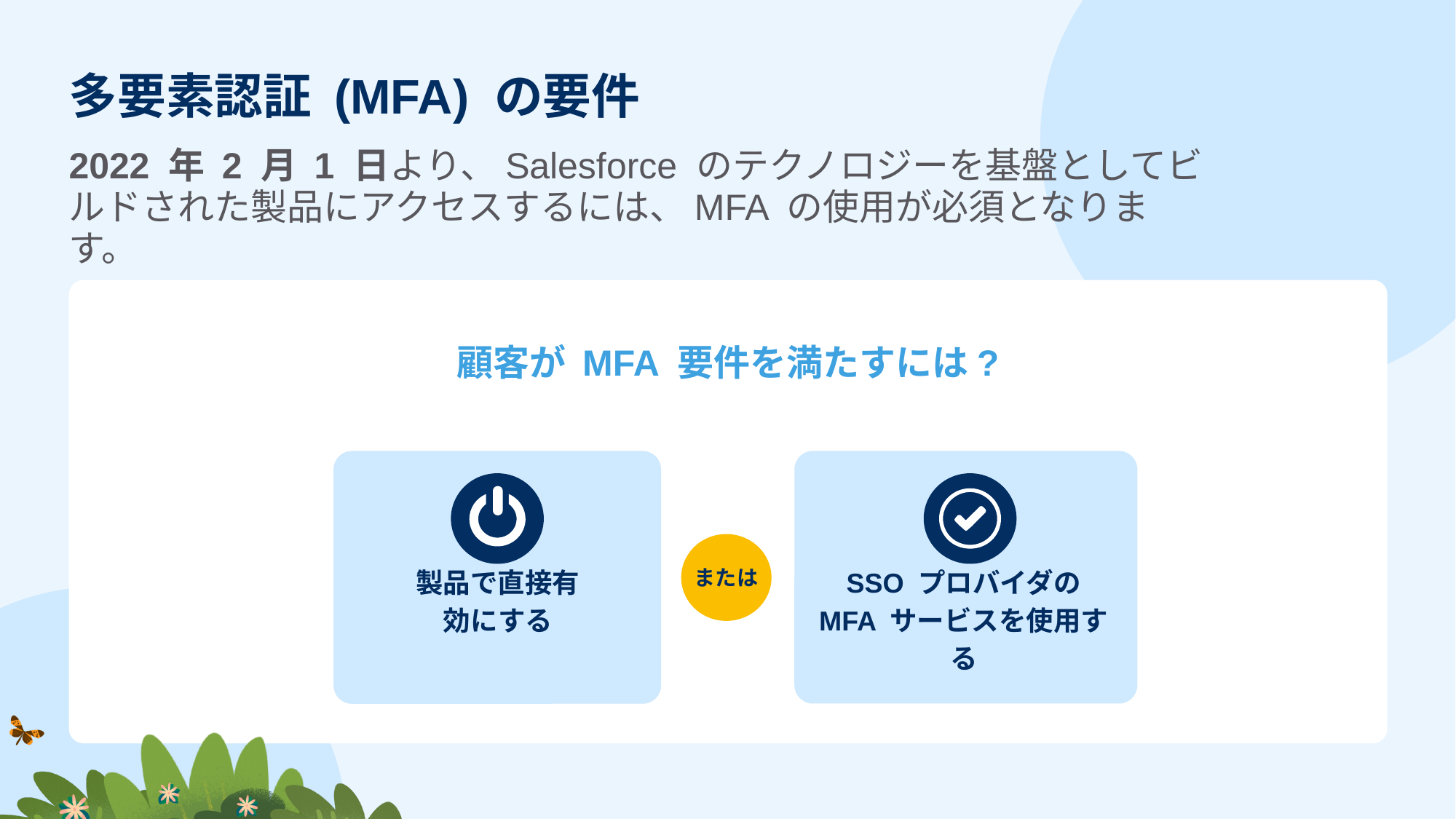

# 多要素認証 (MFA) の要件
2022 年 2 月 1 日より、Salesforce のテクノロジーを基盤としてビルドされた製品にアクセスするには、MFA の使用が必須となります。
顧客が MFA 要件を満たすには?

または
製品で直接有効にする
SSO プロバイダの MFA サービスを使用する